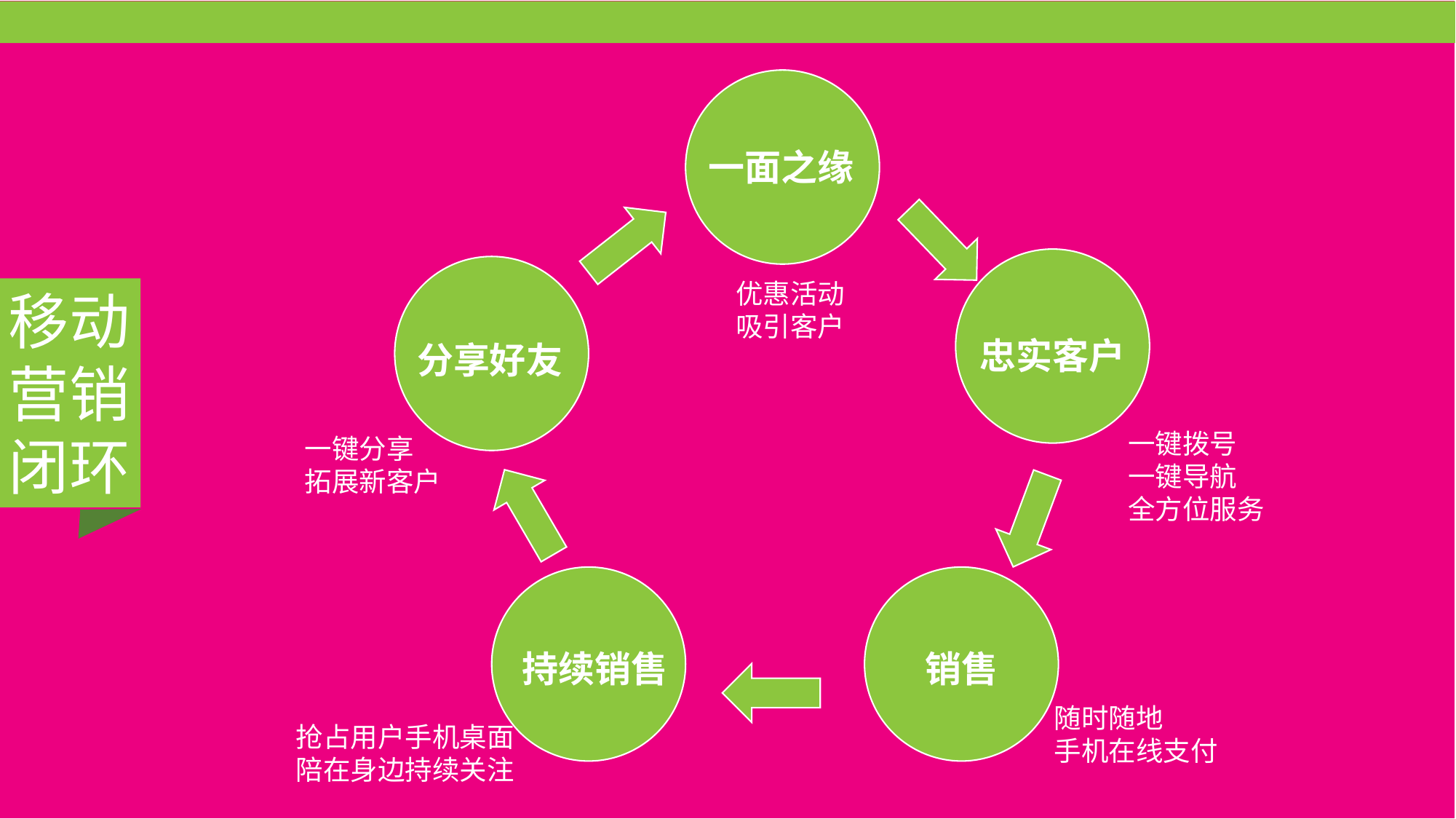

一面之缘

优惠活动
吸引客户
移动
营销
闭环
忠实客户
分享好友
一键拨号
一键导航
全方位服务
一键分享
拓展新客户

持续销售
销售

随时随地
手机在线支付
抢占用户手机桌面
陪在身边持续关注